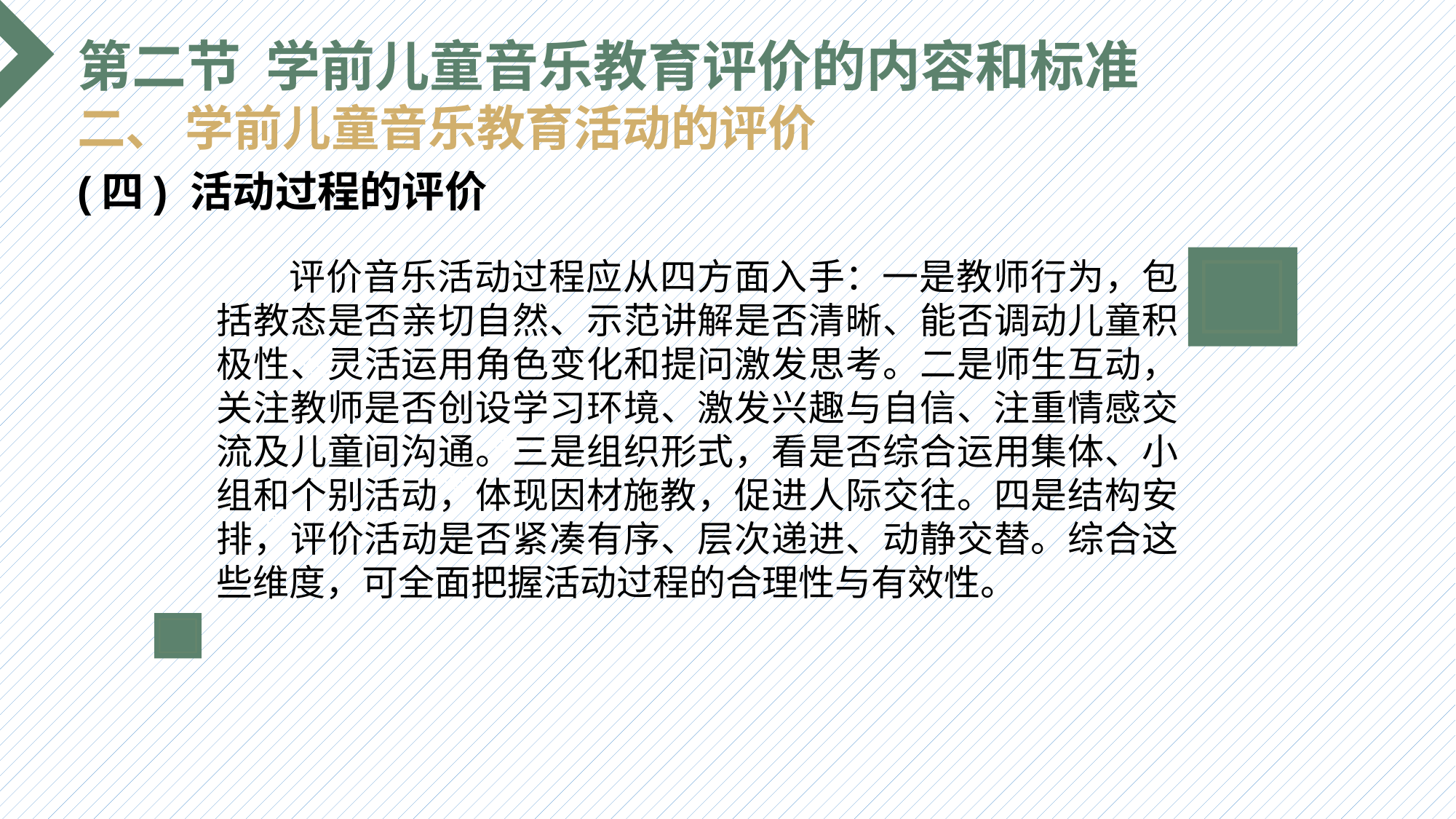

第二节  学前儿童音乐教育评价的内容和标准
二、 学前儿童音乐教育活动的评价
(四) 活动过程的评价

 评价音乐活动过程应从四方面入手：一是教师行为，包括教态是否亲切自然、示范讲解是否清晰、能否调动儿童积极性、灵活运用角色变化和提问激发思考。二是师生互动，关注教师是否创设学习环境、激发兴趣与自信、注重情感交流及儿童间沟通。三是组织形式，看是否综合运用集体、小组和个别活动，体现因材施教，促进人际交往。四是结构安排，评价活动是否紧凑有序、层次递进、动静交替。综合这些维度，可全面把握活动过程的合理性与有效性。

选题背景
输入您的内容，请简要说明，言简意赅即可输入您的内容，请简要说明，言简意赅即可输入您的内容，请简要说明，言简意赅即可输入您的内容，请简要说明，言简意赅即可